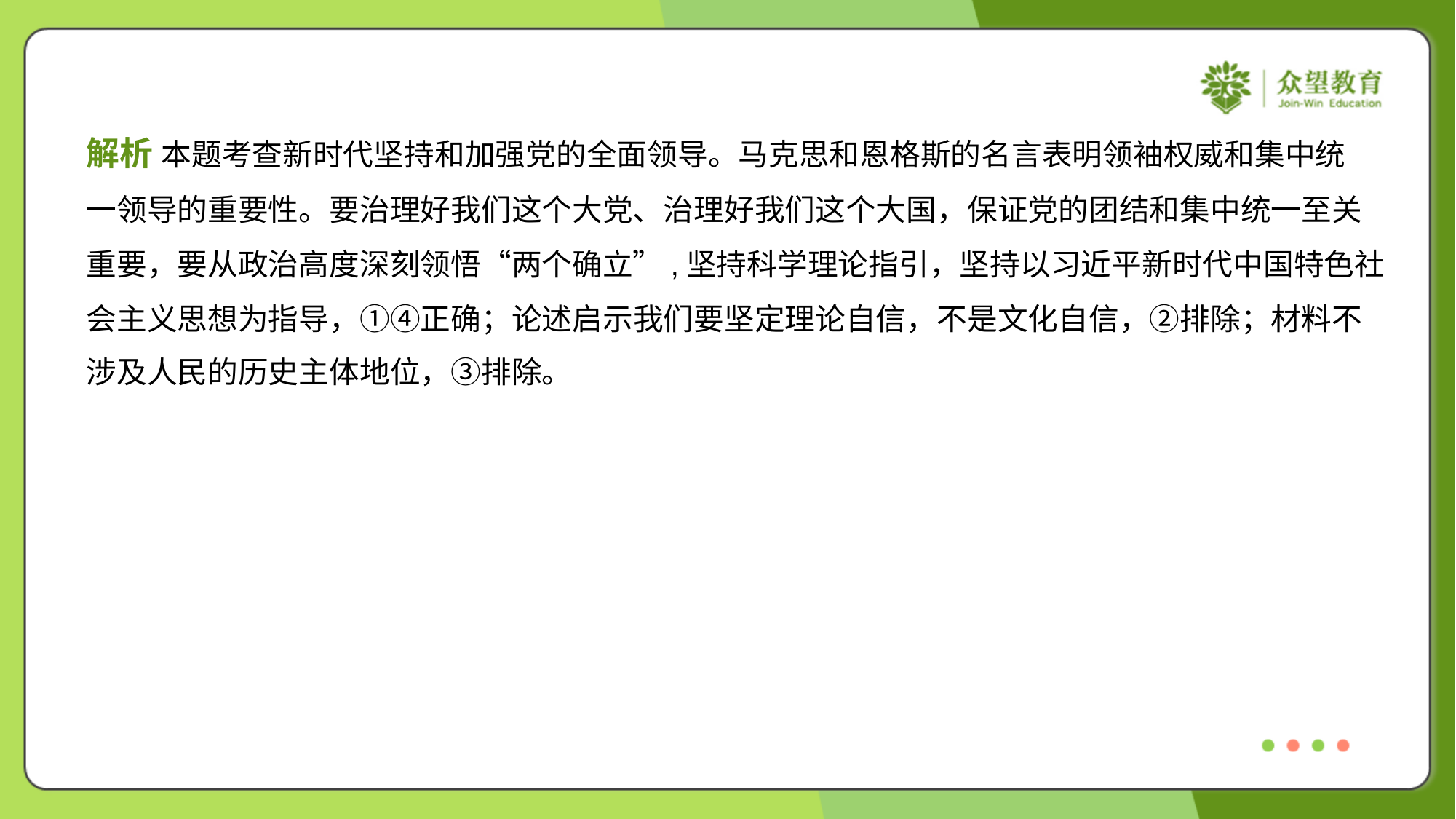

解析 本题考查新时代坚持和加强党的全面领导。马克思和恩格斯的名言表明领袖权威和集中统
一领导的重要性。要治理好我们这个大党、治理好我们这个大国，保证党的团结和集中统一至关
重要，要从政治高度深刻领悟“两个确立”,坚持科学理论指引，坚持以习近平新时代中国特色社
会主义思想为指导，①④正确；论述启示我们要坚定理论自信，不是文化自信，②排除；材料不
涉及人民的历史主体地位，③排除。